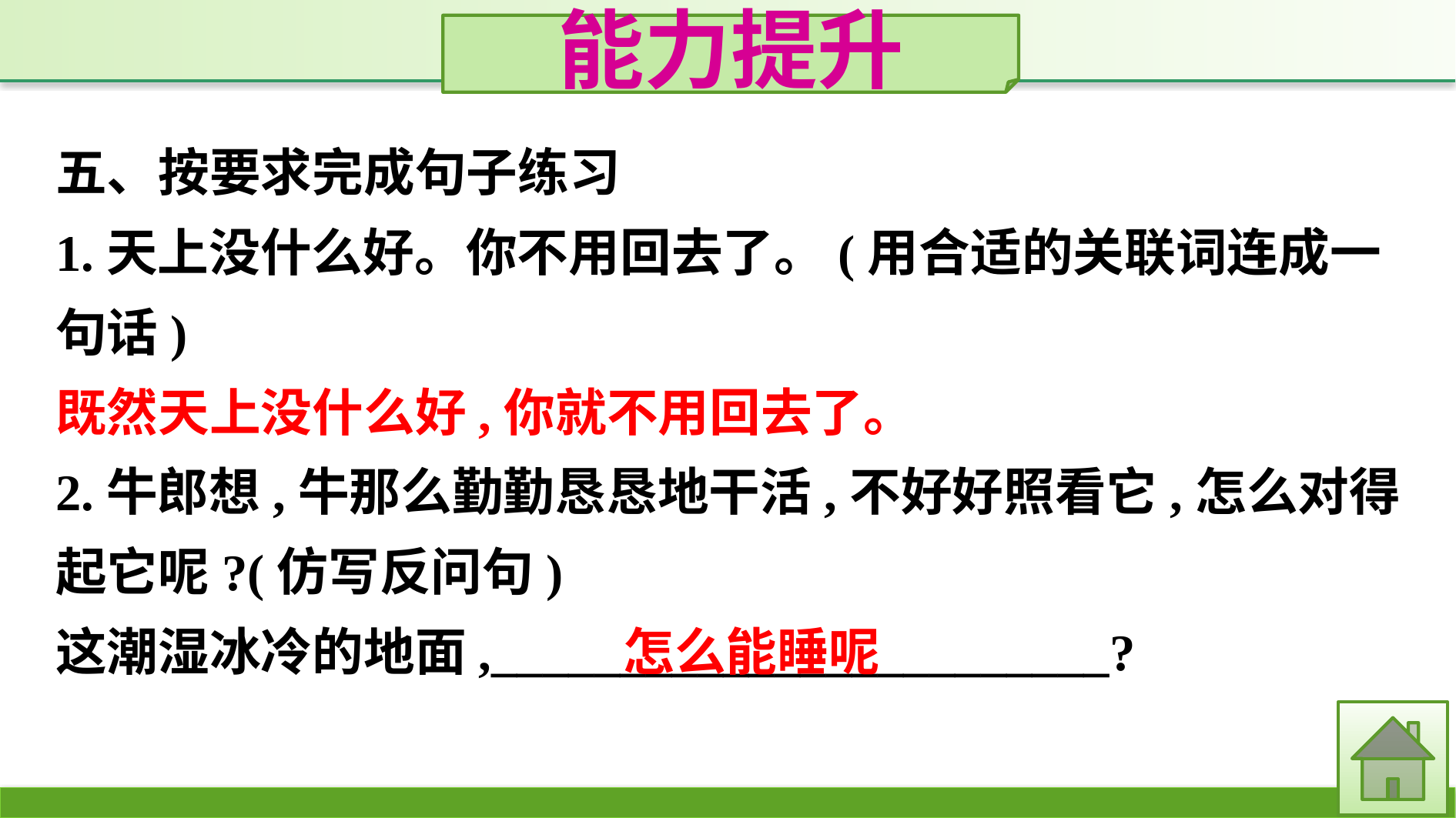

能力提升
五、按要求完成句子练习
1.天上没什么好。你不用回去了。(用合适的关联词连成一句话)
既然天上没什么好,你就不用回去了。
2.牛郎想,牛那么勤勤恳恳地干活,不好好照看它,怎么对得起它呢?(仿写反问句)
这潮湿冰冷的地面,________________________?
怎么能睡呢